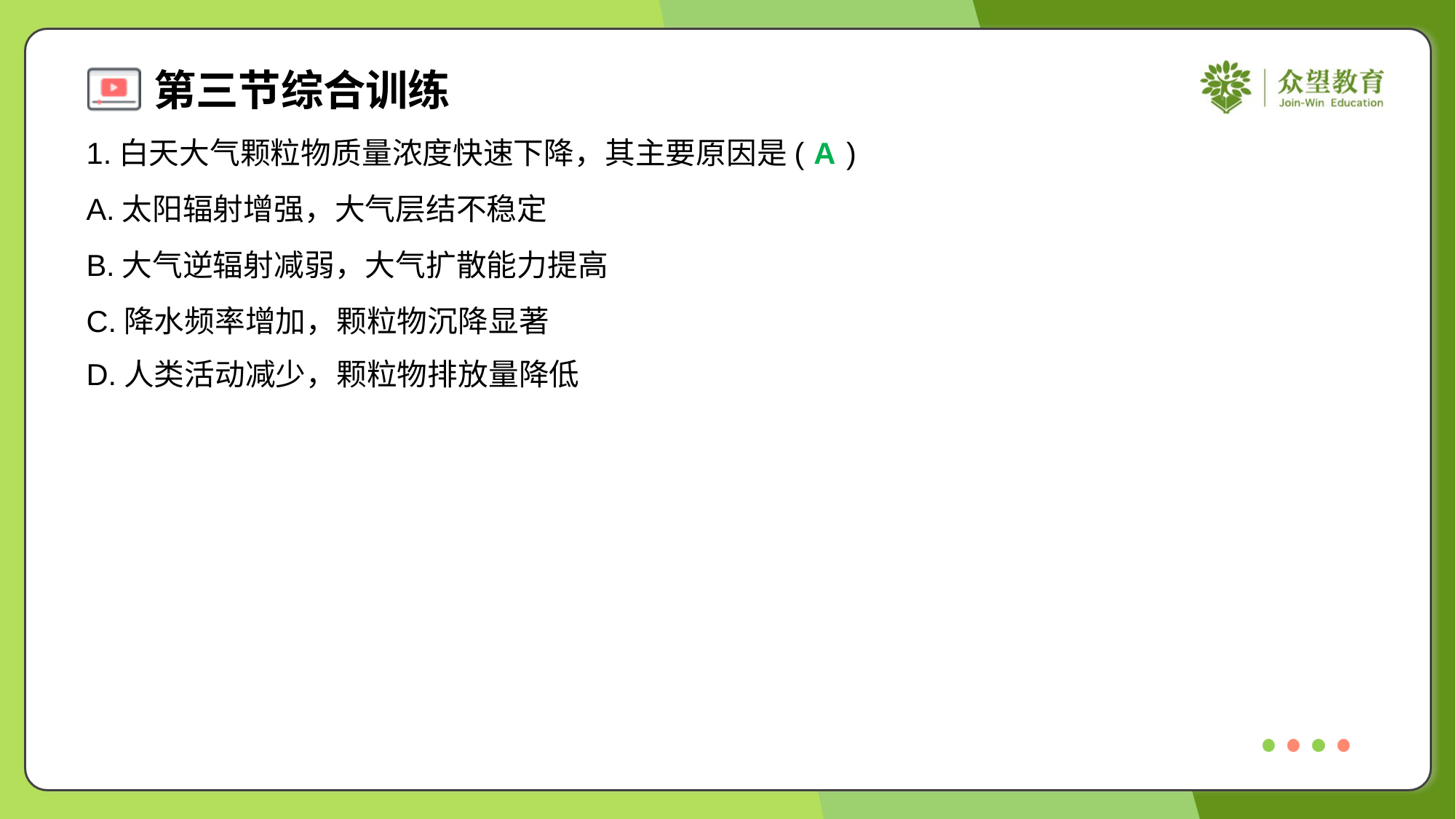

1.白天大气颗粒物质量浓度快速下降，其主要原因是(     )
A
A.太阳辐射增强，大气层结不稳定
B.大气逆辐射减弱，大气扩散能力提高
C.降水频率增加，颗粒物沉降显著
D.人类活动减少，颗粒物排放量降低